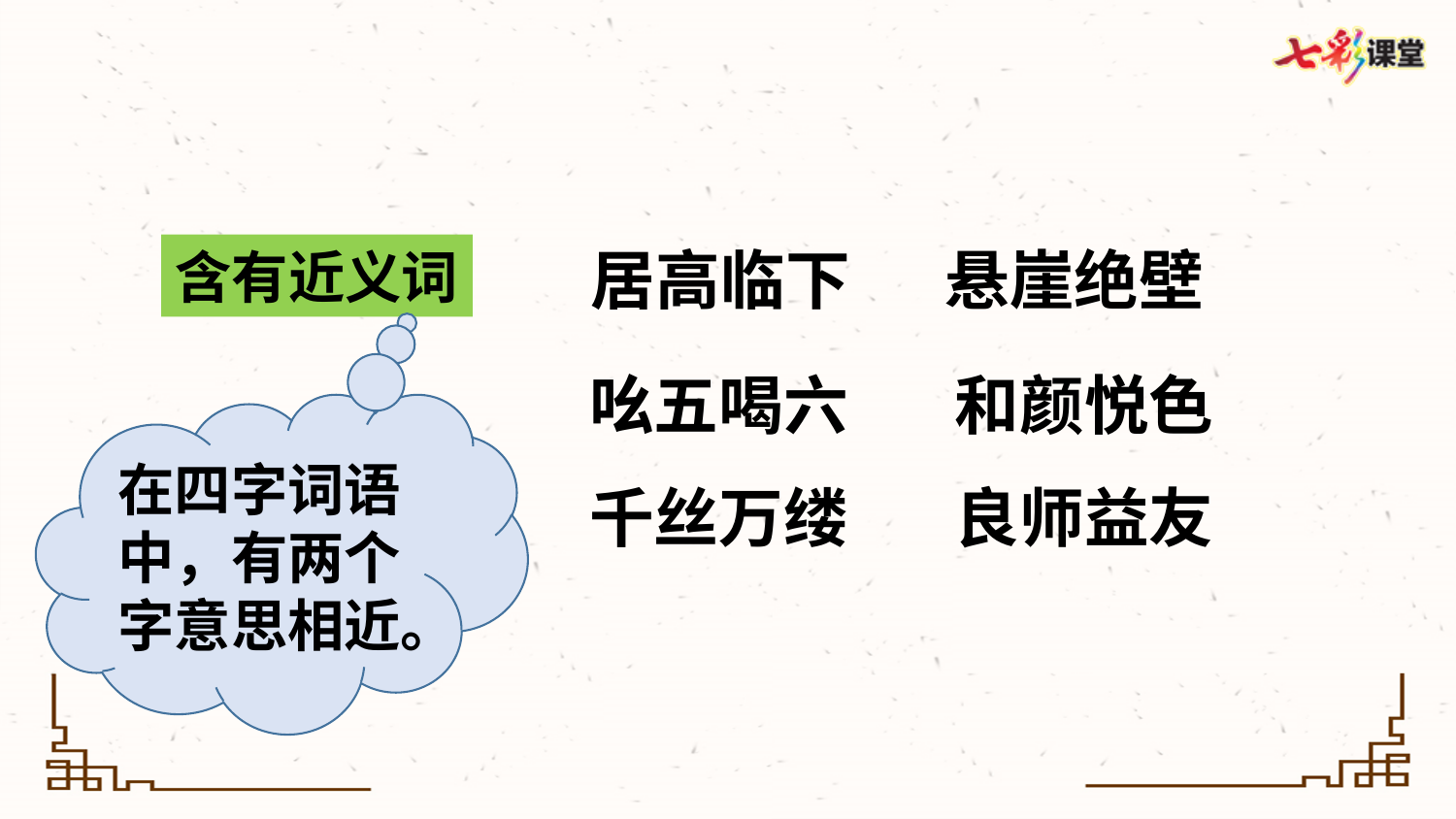

居高临下
悬崖绝壁
含有近义词
吆五喝六
和颜悦色
在四字词语中，有两个字意思相近。
千丝万缕
良师益友